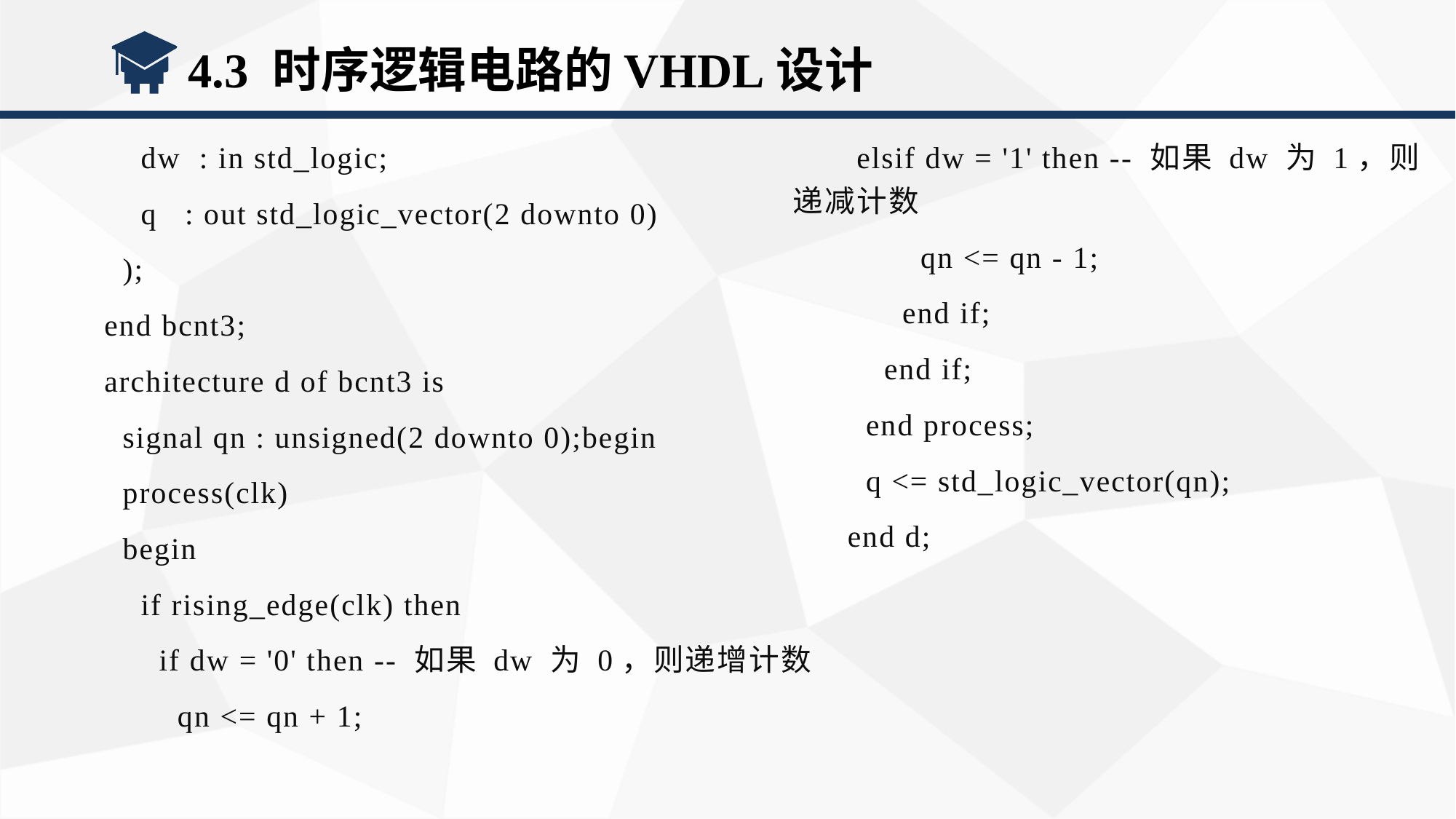

4.3 时序逻辑电路的VHDL设计

    dw  : in std_logic;
    q   : out std_logic_vector(2 downto 0)
  );
end bcnt3;
architecture d of bcnt3 is
  signal qn : unsigned(2 downto 0);begin
  process(clk)
  begin
    if rising_edge(clk) then
      if dw = '0' then -- 如果 dw 为 0，则递增计数
        qn <= qn + 1;

 elsif dw = '1' then -- 如果 dw 为 1，则递减计数
        qn <= qn - 1;
      end if;
    end if;
  end process;
  q <= std_logic_vector(qn);
end d;